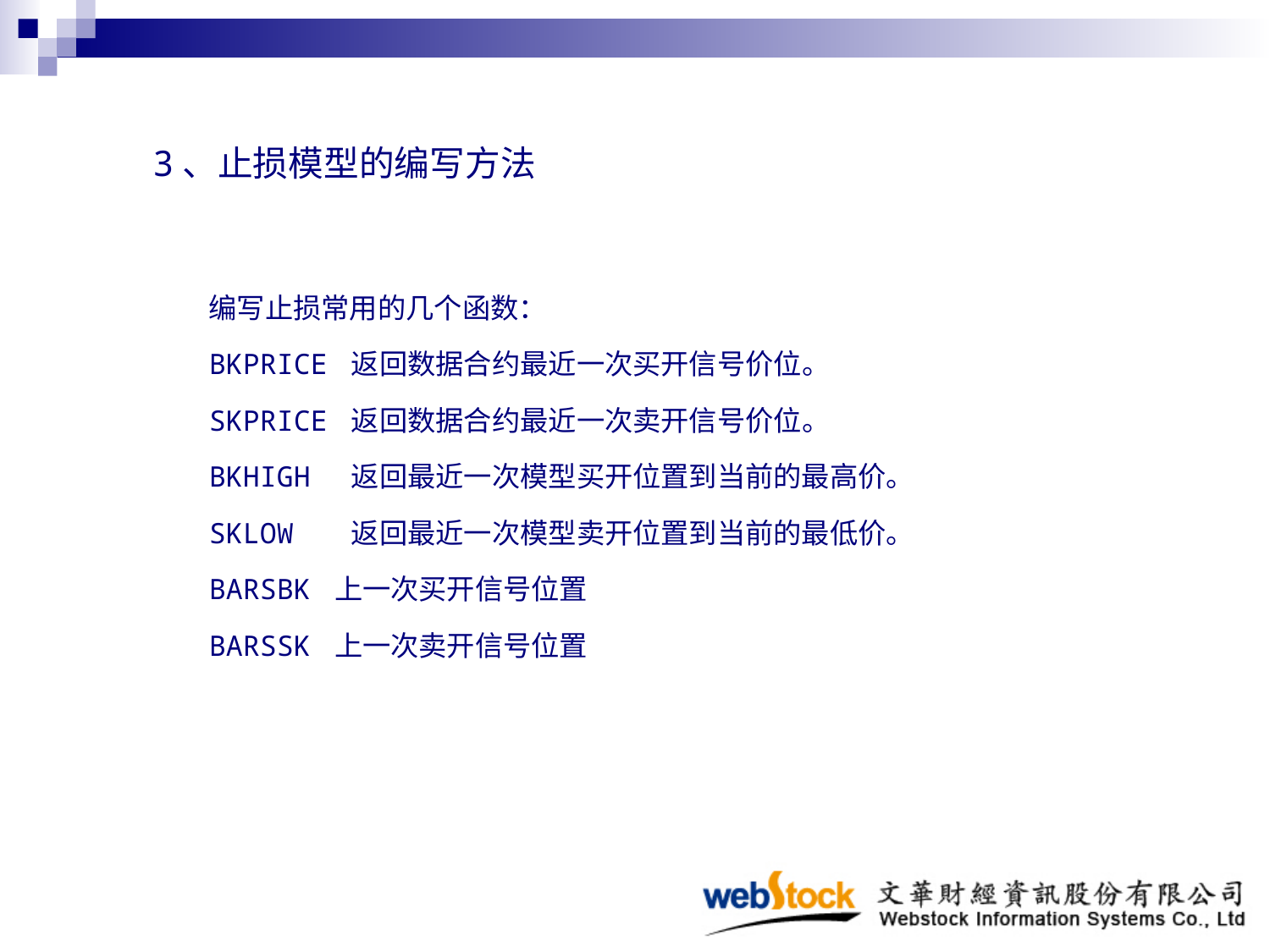

3、止损模型的编写方法
编写止损常用的几个函数：
BKPRICE 返回数据合约最近一次买开信号价位。
SKPRICE 返回数据合约最近一次卖开信号价位。
BKHIGH  返回最近一次模型买开位置到当前的最高价。
SKLOW   返回最近一次模型卖开位置到当前的最低价。
BARSBK 上一次买开信号位置
BARSSK 上一次卖开信号位置